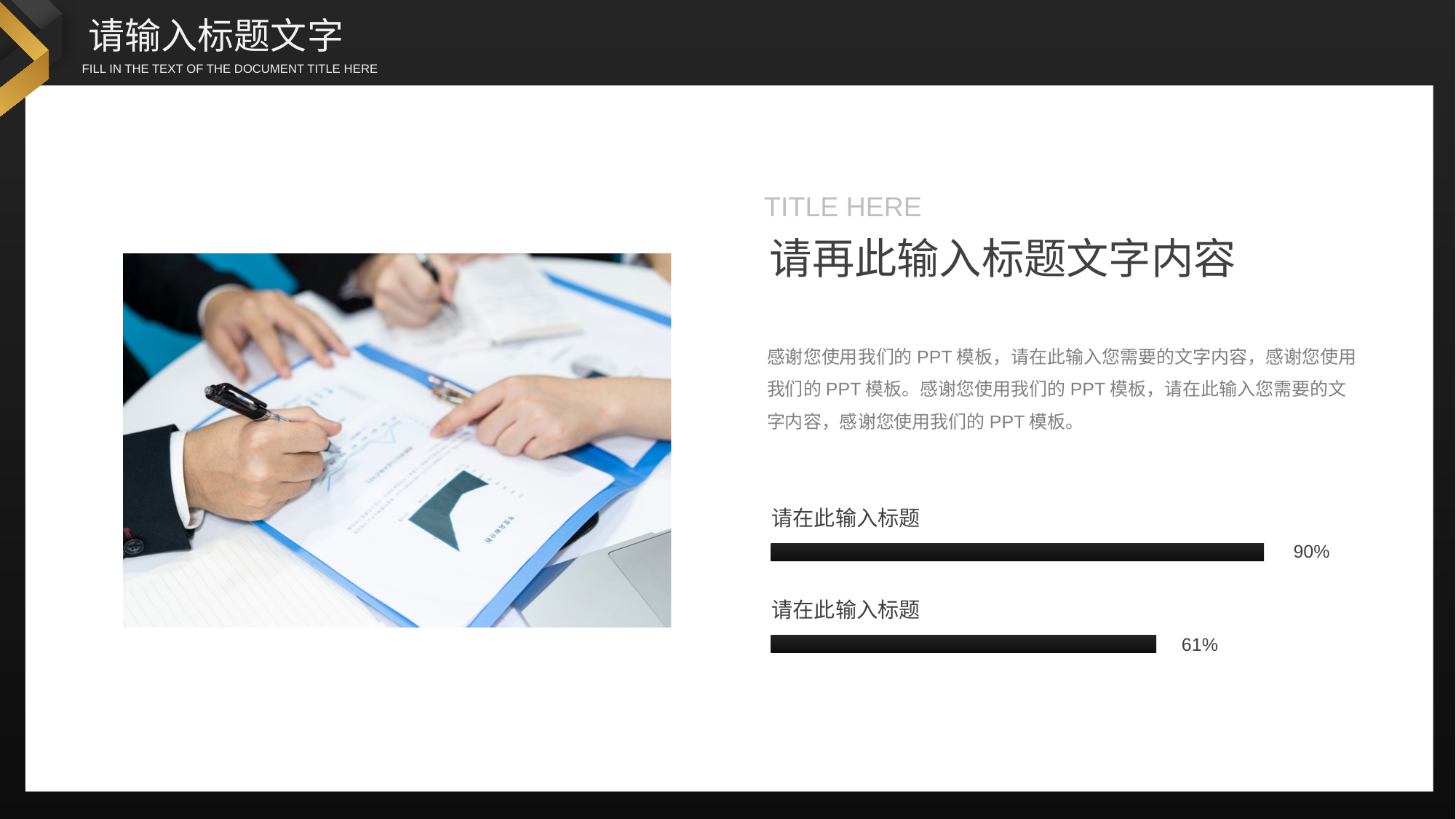

TITLE HERE
请再此输入标题文字内容

感谢您使用我们的PPT模板，请在此输入您需要的文字内容，感谢您使用我们的PPT模板。感谢您使用我们的PPT模板，请在此输入您需要的文字内容，感谢您使用我们的PPT模板。
请在此输入标题
90%

请在此输入标题
61%